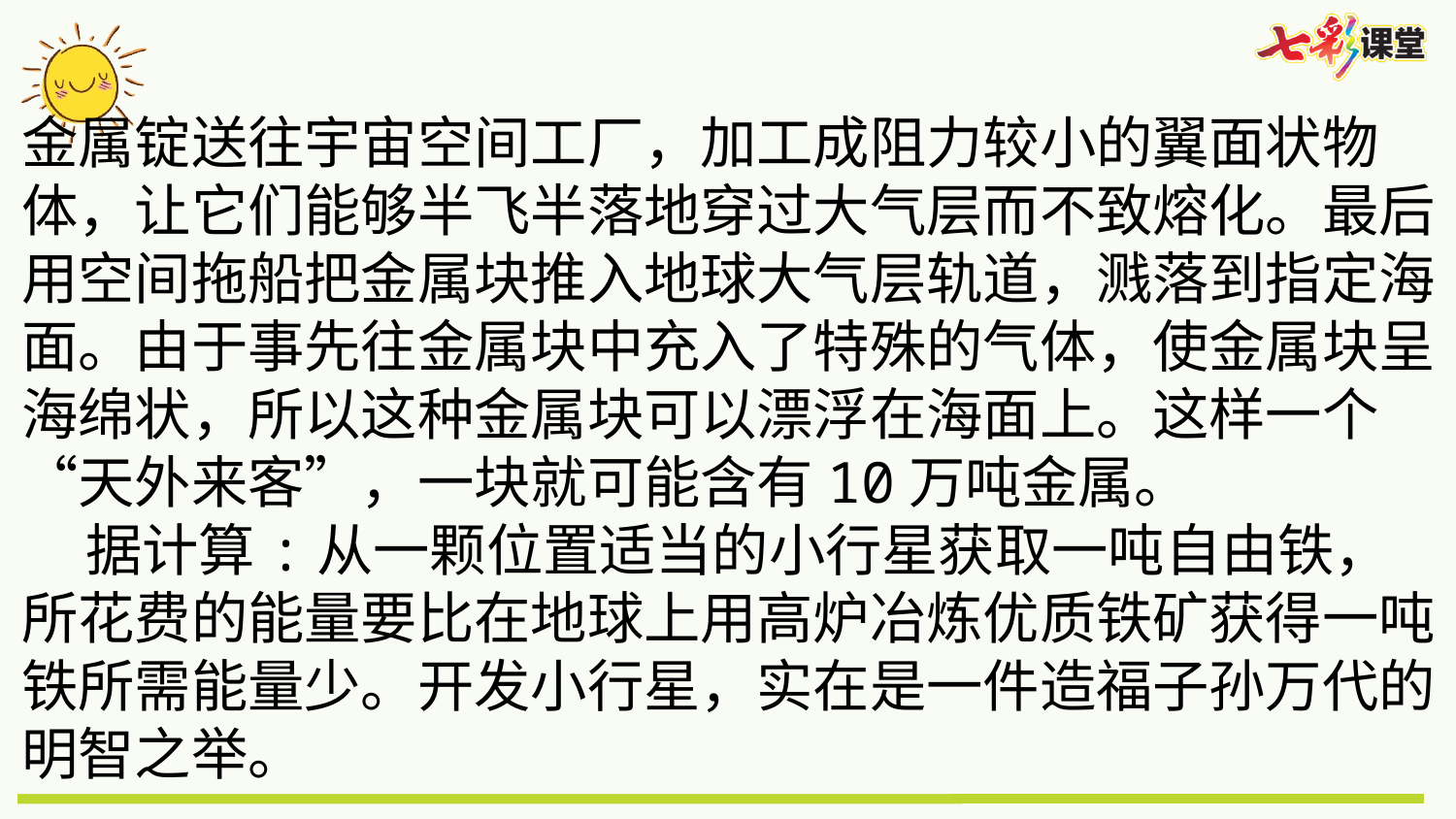

金属锭送往宇宙空间工厂，加工成阻力较小的翼面状物体，让它们能够半飞半落地穿过大气层而不致熔化。最后用空间拖船把金属块推入地球大气层轨道，溅落到指定海面。由于事先往金属块中充入了特殊的气体，使金属块呈海绵状，所以这种金属块可以漂浮在海面上。这样一个“天外来客”，一块就可能含有10万吨金属。
    据计算:从一颗位置适当的小行星获取一吨自由铁，所花费的能量要比在地球上用高炉冶炼优质铁矿获得一吨铁所需能量少。开发小行星，实在是一件造福子孙万代的明智之举。